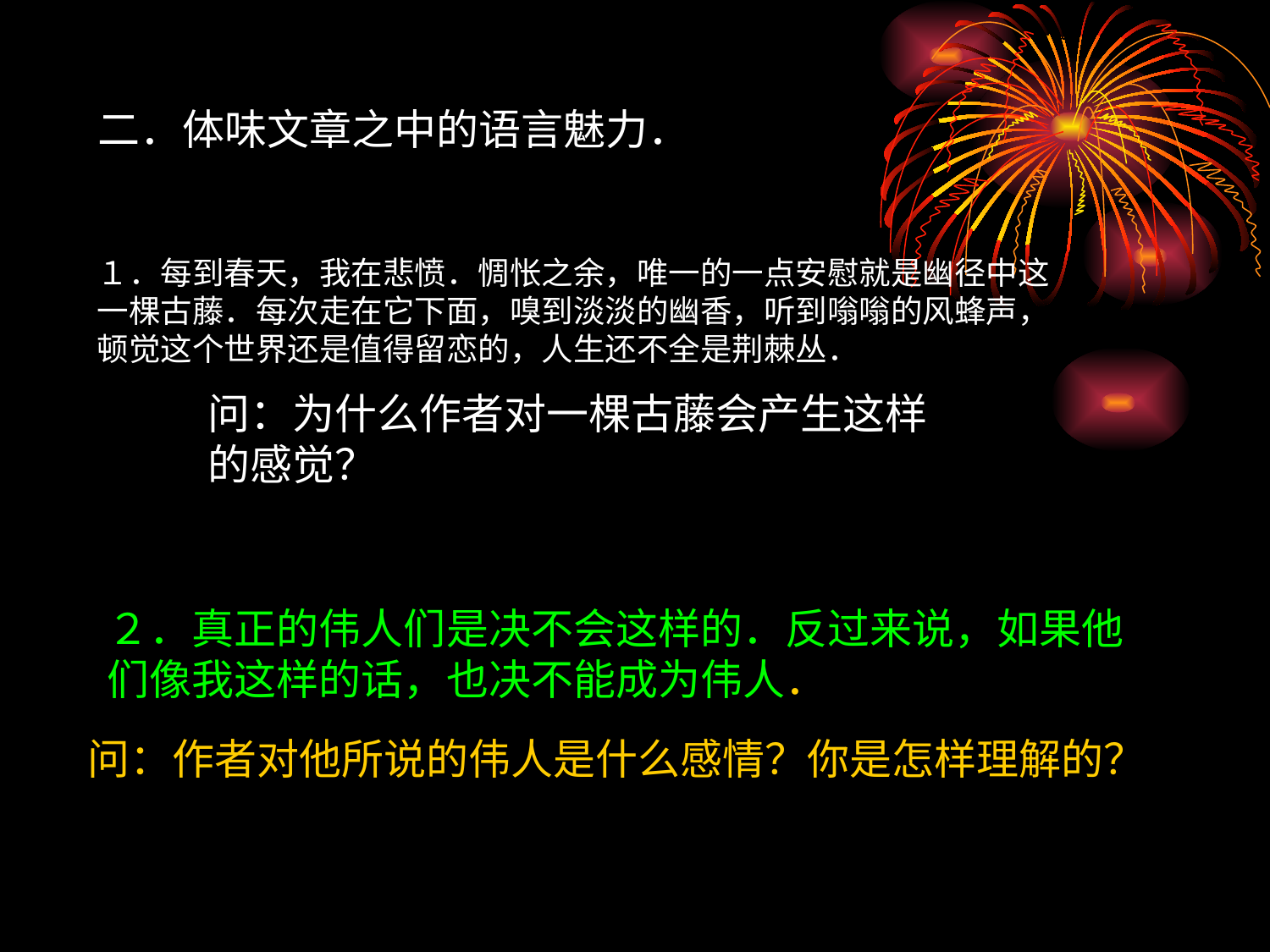

二．体味文章之中的语言魅力．
１．每到春天，我在悲愤．惆怅之余，唯一的一点安慰就是幽径中这一棵古藤．每次走在它下面，嗅到淡淡的幽香，听到嗡嗡的风蜂声，顿觉这个世界还是值得留恋的，人生还不全是荆棘丛．
问：为什么作者对一棵古藤会产生这样
的感觉？
答：唯一的精神寄托和安慰．
．
２．真正的伟人们是决不会这样的．反过来说，如果他们像我这样的话，也决不能成为伟人．
问：作者对他所说的伟人是什么感情？你是怎样理解的？
答：鄙视厌弃之情．